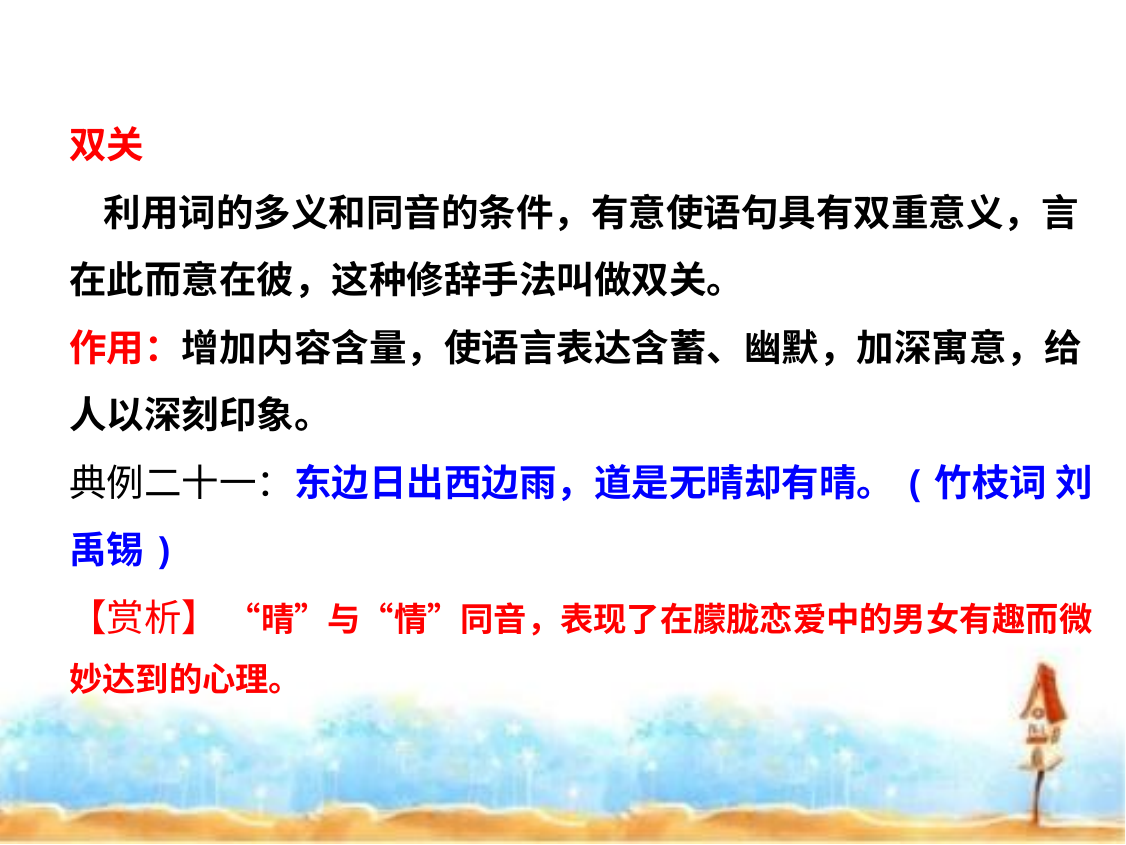

双关
   利用词的多义和同音的条件，有意使语句具有双重意义，言在此而意在彼，这种修辞手法叫做双关。
作用：增加内容含量，使语言表达含蓄、幽默，加深寓意，给人以深刻印象。
典例二十一：东边日出西边雨，道是无晴却有晴。(竹枝词 刘禹锡)
【赏析】 “晴”与“情”同音，表现了在朦胧恋爱中的男女有趣而微妙达到的心理。